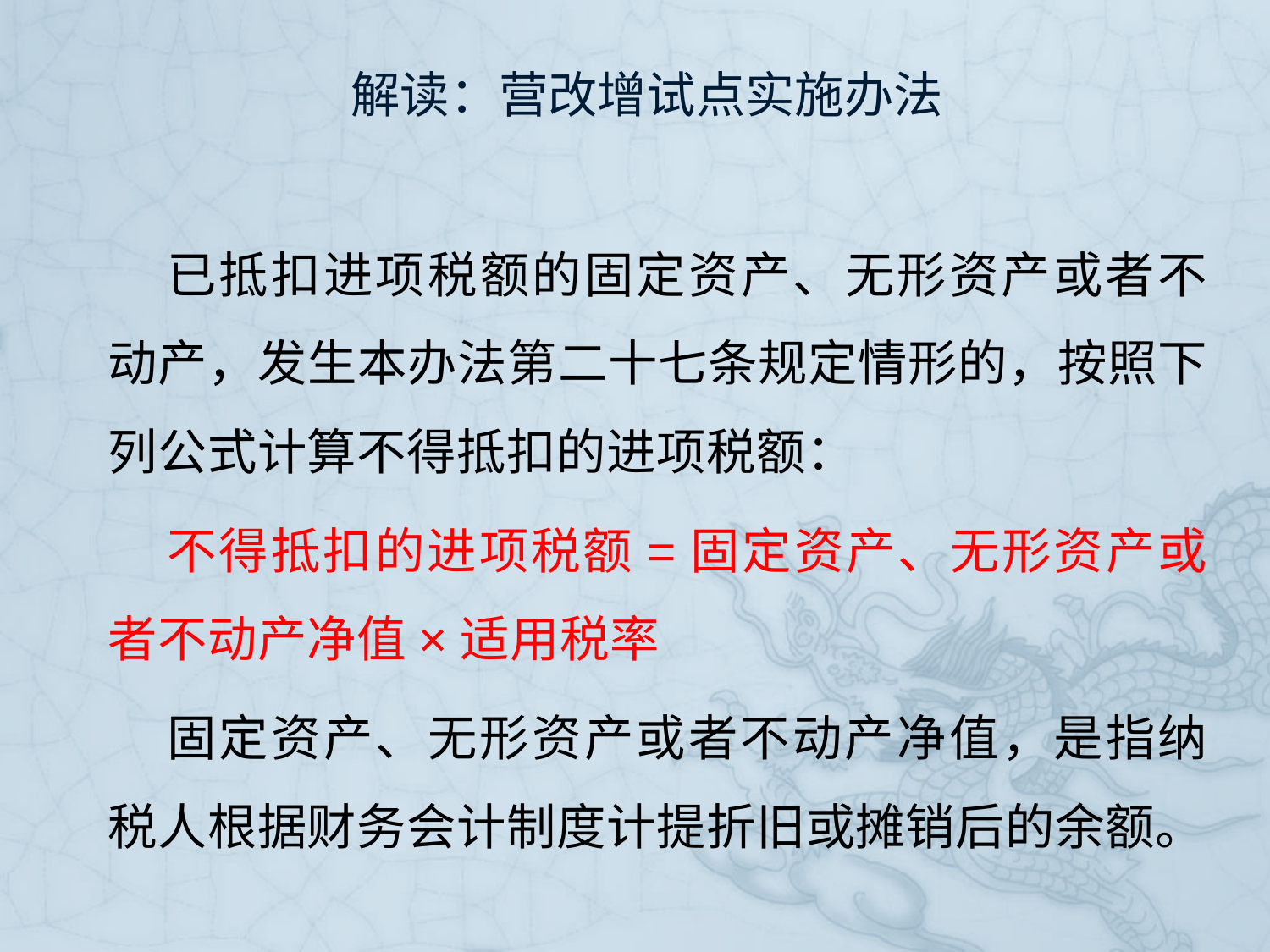

# 解读：营改增试点实施办法

已抵扣进项税额的固定资产、无形资产或者不动产，发生本办法第二十七条规定情形的，按照下列公式计算不得抵扣的进项税额：
不得抵扣的进项税额=固定资产、无形资产或者不动产净值×适用税率
固定资产、无形资产或者不动产净值，是指纳税人根据财务会计制度计提折旧或摊销后的余额。